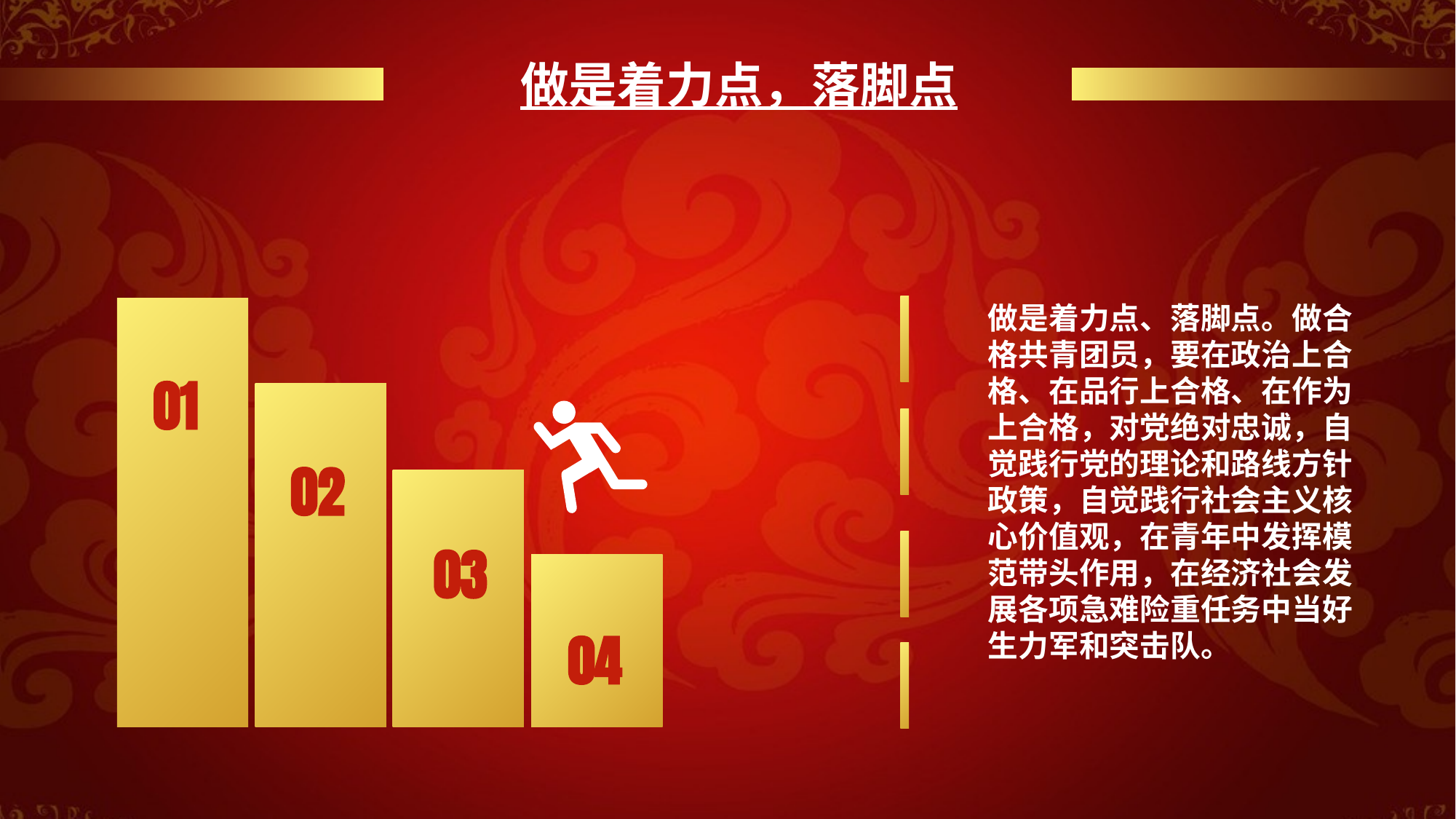

做是着力点，落脚点
做是着力点、落脚点。做合格共青团员，要在政治上合格、在品行上合格、在作为上合格，对党绝对忠诚，自觉践行党的理论和路线方针政策，自觉践行社会主义核心价值观，在青年中发挥模范带头作用，在经济社会发展各项急难险重任务中当好生力军和突击队。

01

02

03

04